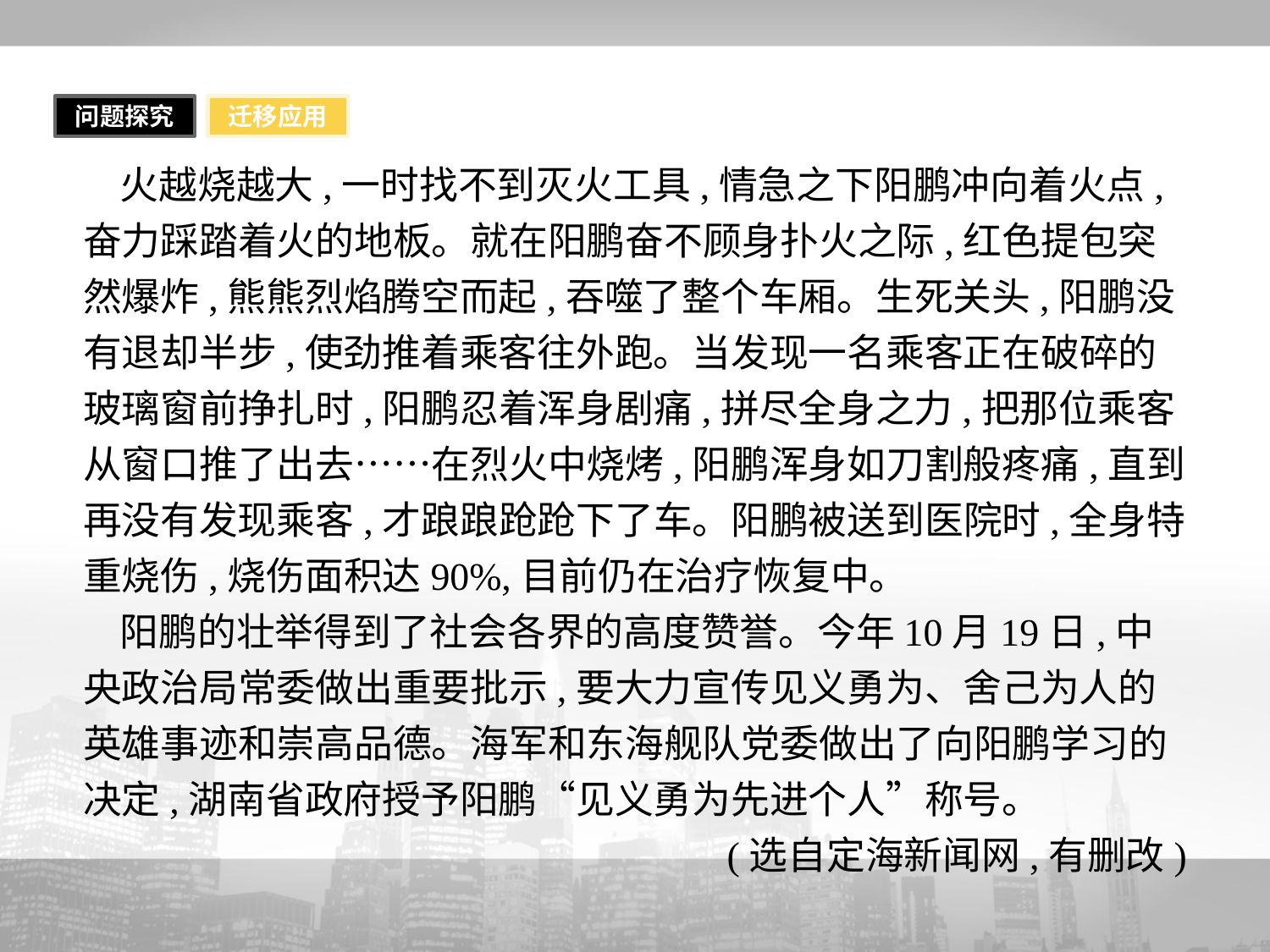

问题探究
迁移应用
火越烧越大,一时找不到灭火工具,情急之下阳鹏冲向着火点,奋力踩踏着火的地板。就在阳鹏奋不顾身扑火之际,红色提包突然爆炸,熊熊烈焰腾空而起,吞噬了整个车厢。生死关头,阳鹏没有退却半步,使劲推着乘客往外跑。当发现一名乘客正在破碎的玻璃窗前挣扎时,阳鹏忍着浑身剧痛,拼尽全身之力,把那位乘客从窗口推了出去……在烈火中烧烤,阳鹏浑身如刀割般疼痛,直到再没有发现乘客,才踉踉跄跄下了车。阳鹏被送到医院时,全身特重烧伤,烧伤面积达90%,目前仍在治疗恢复中。
阳鹏的壮举得到了社会各界的高度赞誉。今年10月19日,中央政治局常委做出重要批示,要大力宣传见义勇为、舍己为人的英雄事迹和崇高品德。海军和东海舰队党委做出了向阳鹏学习的决定,湖南省政府授予阳鹏“见义勇为先进个人”称号。
(选自定海新闻网,有删改)